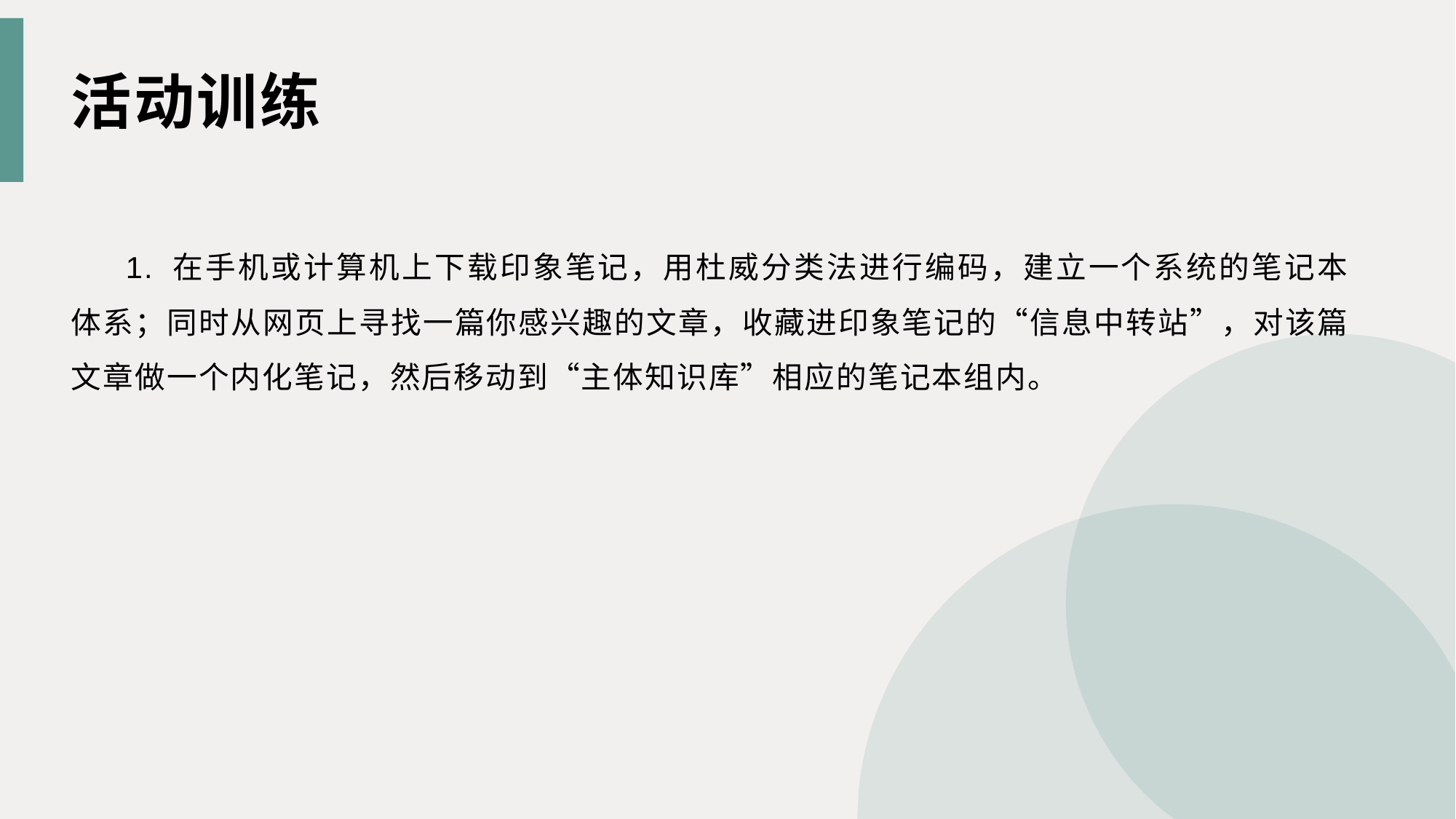

活动训练
1. 在手机或计算机上下载印象笔记，用杜威分类法进行编码，建立一个系统的笔记本体系；同时从网页上寻找一篇你感兴趣的文章，收藏进印象笔记的“信息中转站”，对该篇文章做一个内化笔记，然后移动到“主体知识库”相应的笔记本组内。